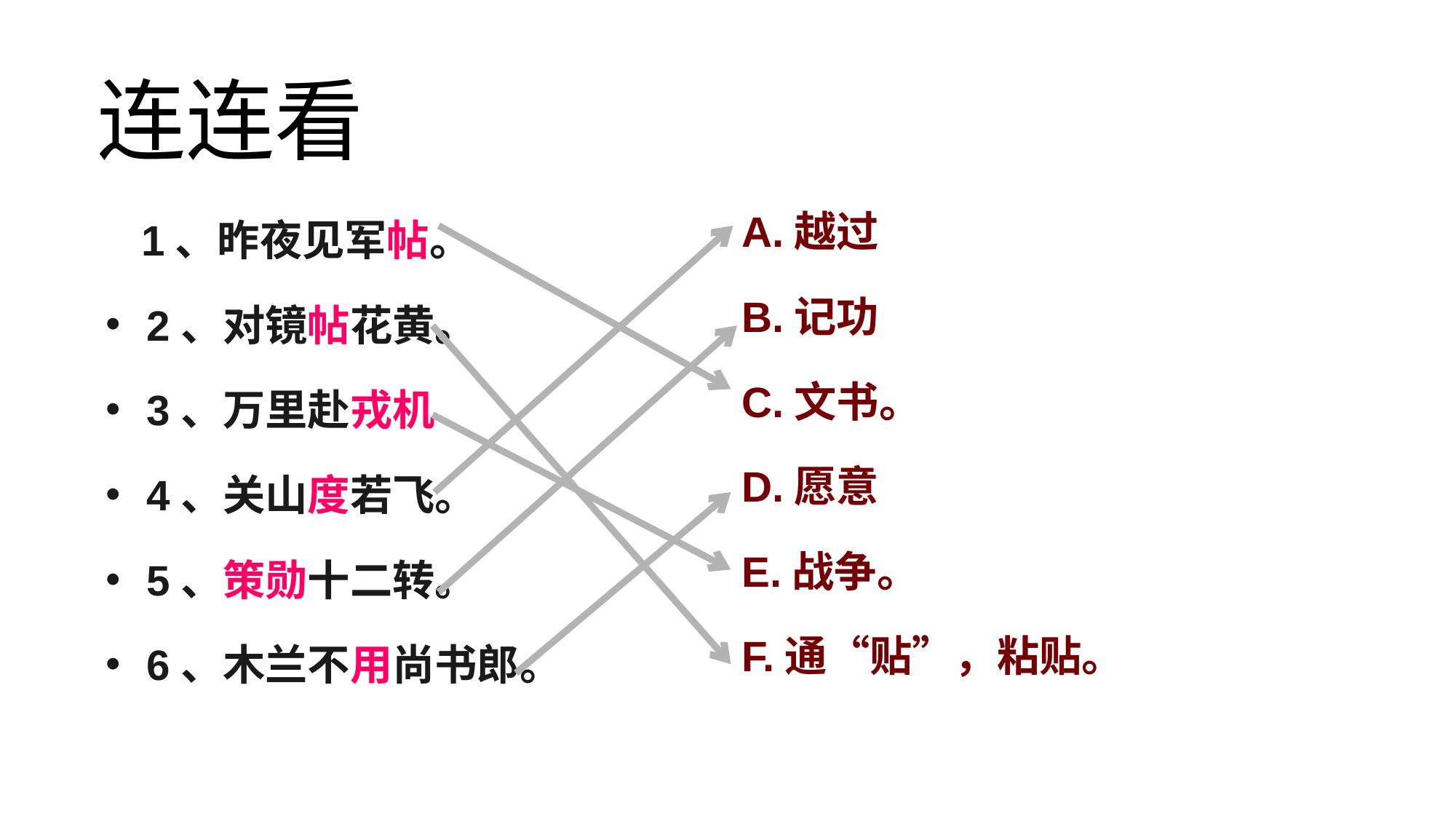

连连看
A.越过
B.记功
C.文书。
D.愿意
E.战争。
F.通“贴”，粘贴。
   1、昨夜见军帖。
2、对镜帖花黄。
3、万里赴戎机
4、关山度若飞。
5、策勋十二转。
6、木兰不用尚书郎。